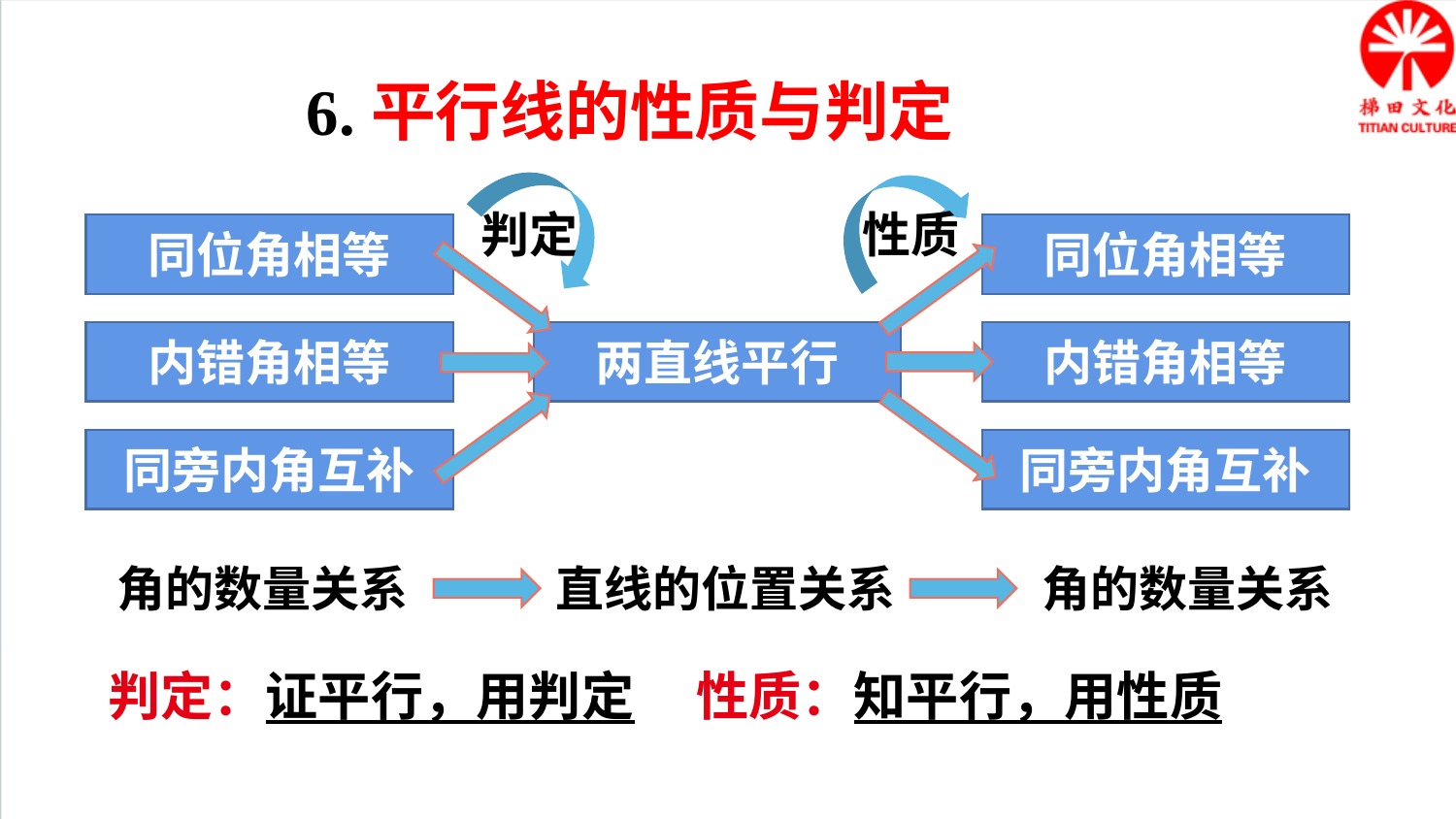

6.平行线的性质与判定

性质

判定
同位角相等
内错角相等
同旁内角互补
同位角相等
内错角相等
同旁内角互补

两直线平行

角的数量关系
直线的位置关系
角的数量关系

判定：证平行，用判定
性质：知平行，用性质